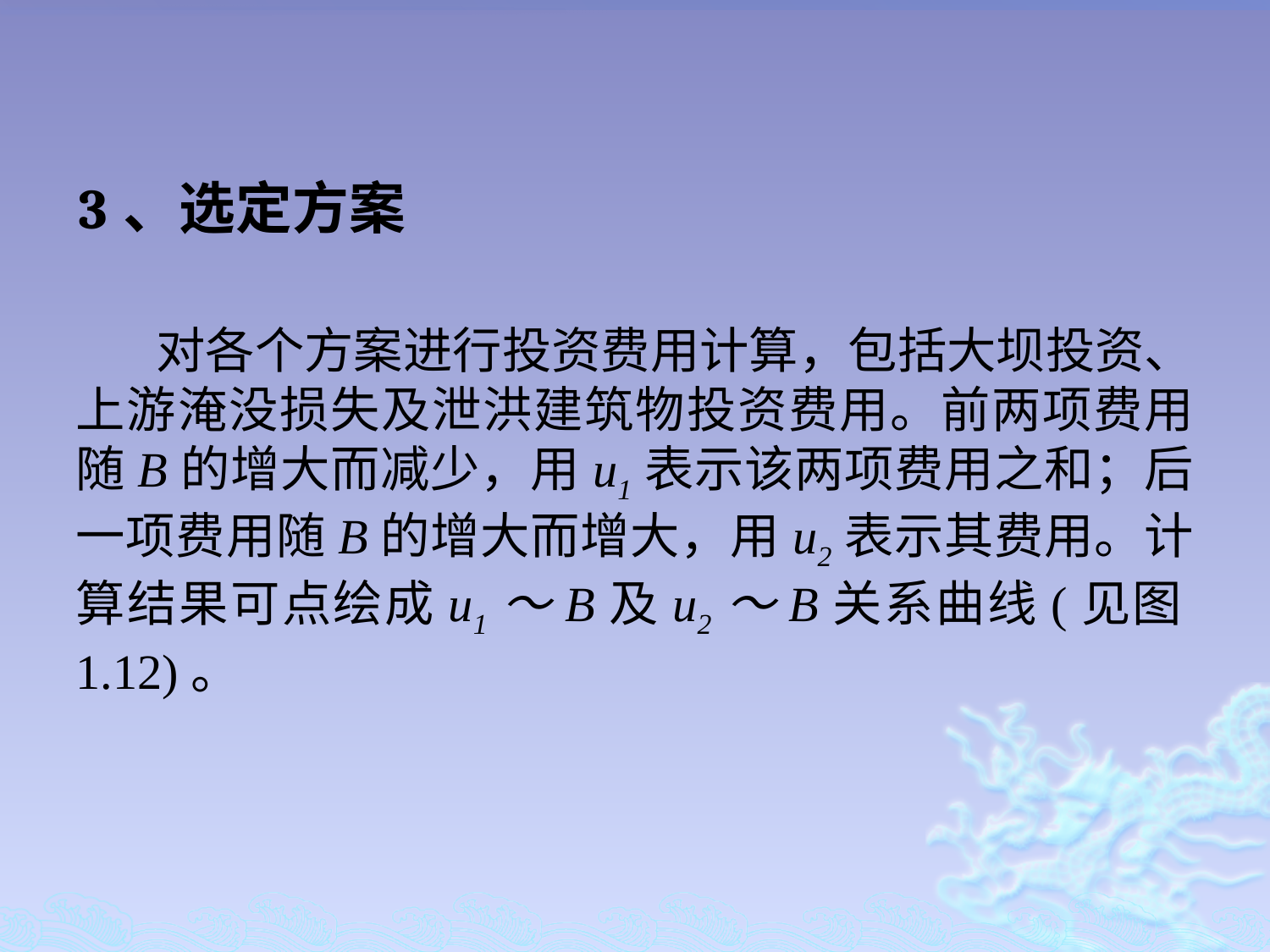

3、选定方案

对各个方案进行投资费用计算，包括大坝投资、上游淹没损失及泄洪建筑物投资费用。前两项费用随B的增大而减少，用u1表示该两项费用之和；后一项费用随B的增大而增大，用u2表示其费用。计算结果可点绘成u1～B及u2～B关系曲线(见图1.12)。